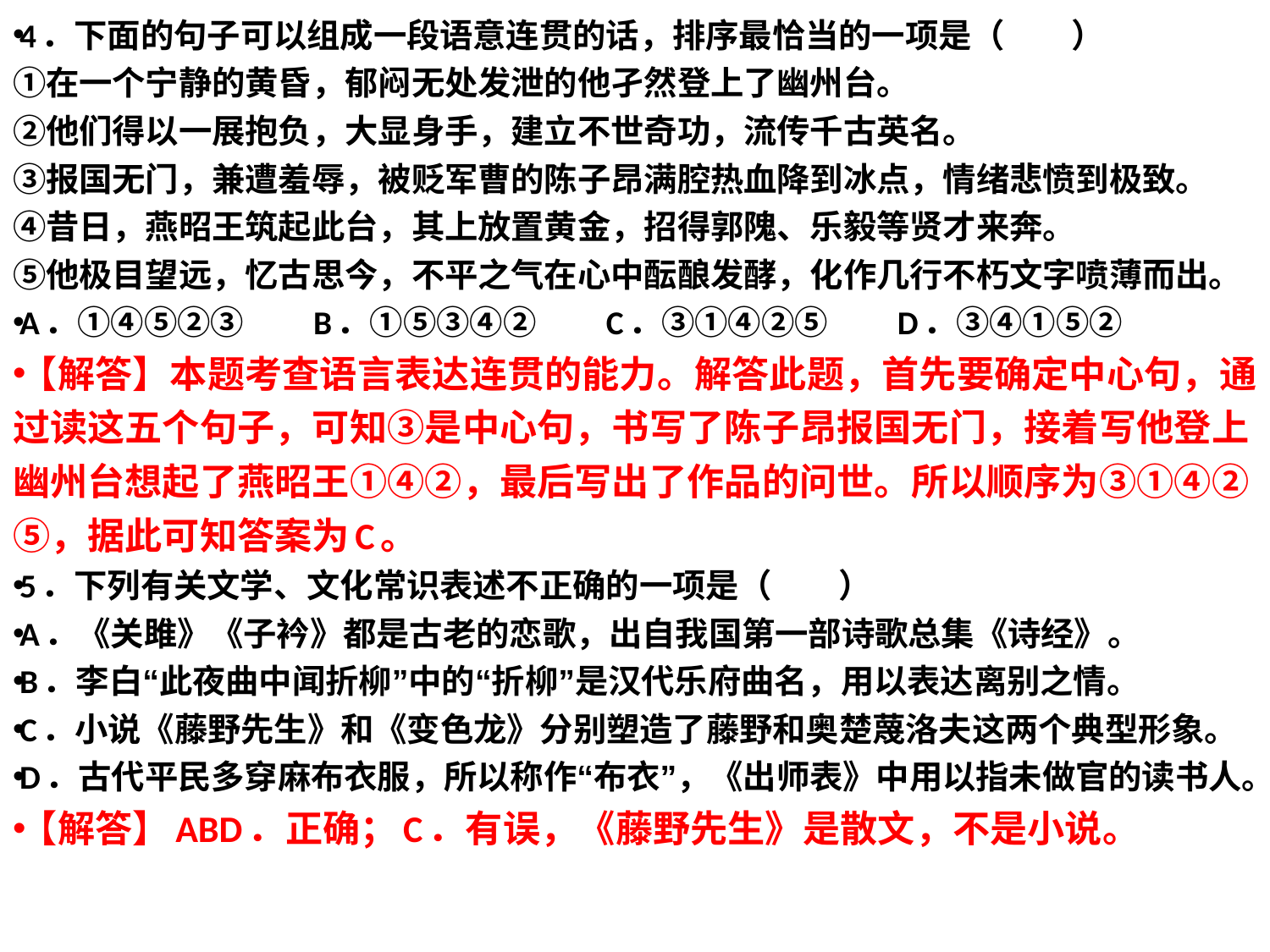

4．下面的句子可以组成一段语意连贯的话，排序最恰当的一项是（　　）
①在一个宁静的黄昏，郁闷无处发泄的他孑然登上了幽州台。
②他们得以一展抱负，大显身手，建立不世奇功，流传千古英名。
③报国无门，兼遭羞辱，被贬军曹的陈子昂满腔热血降到冰点，情绪悲愤到极致。
④昔日，燕昭王筑起此台，其上放置黄金，招得郭隗、乐毅等贤才来奔。
⑤他极目望远，忆古思今，不平之气在心中酝酿发酵，化作几行不朽文字喷薄而出。
A．①④⑤②③       B．①⑤③④②       C．③①④②⑤       D．③④①⑤②
【解答】本题考查语言表达连贯的能力。解答此题，首先要确定中心句，通过读这五个句子，可知③是中心句，书写了陈子昂报国无门，接着写他登上幽州台想起了燕昭王①④②，最后写出了作品的问世。所以顺序为③①④②⑤，据此可知答案为C。
5．下列有关文学、文化常识表述不正确的一项是（　　）
A．《关雎》《子衿》都是古老的恋歌，出自我国第一部诗歌总集《诗经》。
B．李白“此夜曲中闻折柳”中的“折柳”是汉代乐府曲名，用以表达离别之情。
C．小说《藤野先生》和《变色龙》分别塑造了藤野和奥楚蔑洛夫这两个典型形象。
D．古代平民多穿麻布衣服，所以称作“布衣”，《出师表》中用以指未做官的读书人。
【解答】ABD．正确；C．有误，《藤野先生》是散文，不是小说。

#